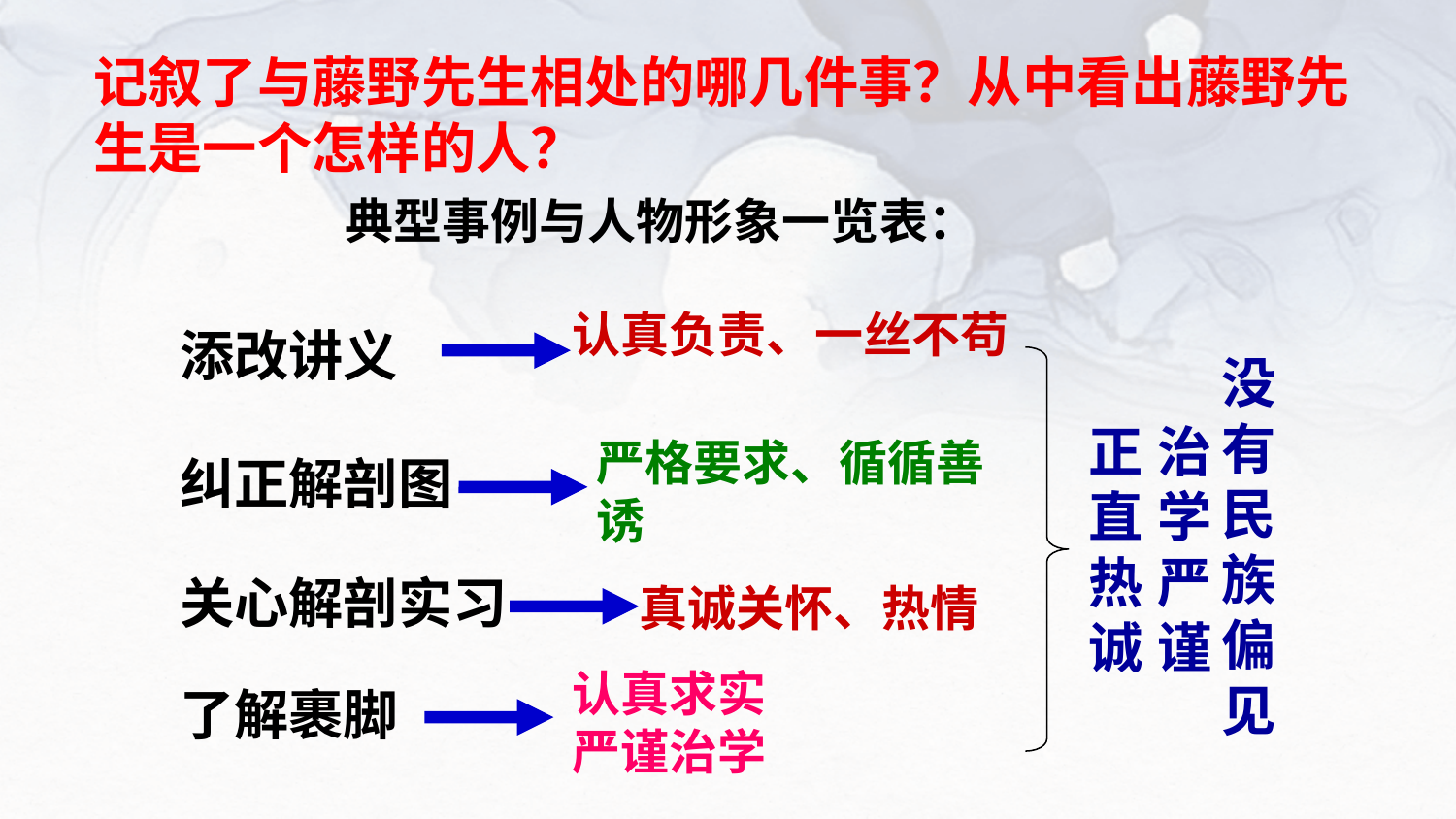

记叙了与藤野先生相处的哪几件事？从中看出藤野先生是一个怎样的人？
             典型事例与人物形象一览表：
认真负责、一丝不苟
添改讲义
没有民族偏见

正直热诚
治学严谨
严格要求、循循善诱
纠正解剖图

关心解剖实习
真诚关怀、热情

认真求实
严谨治学
了解裹脚